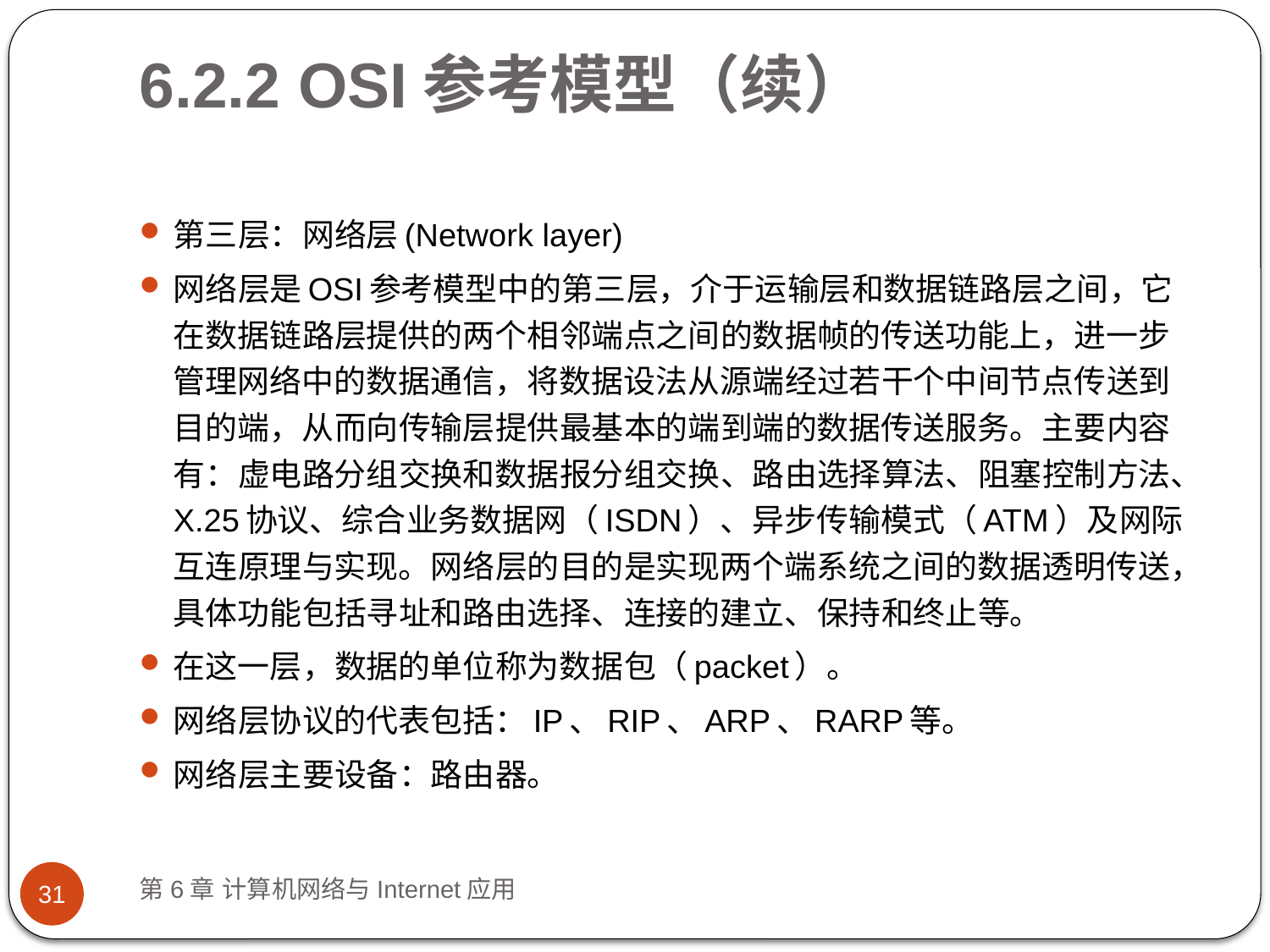

# 6.2.2 OSI参考模型（续）
第三层：网络层(Network layer)
网络层是OSI参考模型中的第三层，介于运输层和数据链路层之间，它在数据链路层提供的两个相邻端点之间的数据帧的传送功能上，进一步管理网络中的数据通信，将数据设法从源端经过若干个中间节点传送到目的端，从而向传输层提供最基本的端到端的数据传送服务。主要内容有：虚电路分组交换和数据报分组交换、路由选择算法、阻塞控制方法、X.25协议、综合业务数据网（ISDN）、异步传输模式（ATM）及网际互连原理与实现。网络层的目的是实现两个端系统之间的数据透明传送，具体功能包括寻址和路由选择、连接的建立、保持和终止等。
在这一层，数据的单位称为数据包（packet）。
网络层协议的代表包括：IP、RIP、ARP、RARP等。
网络层主要设备：路由器。

第6章 计算机网络与Internet应用
31